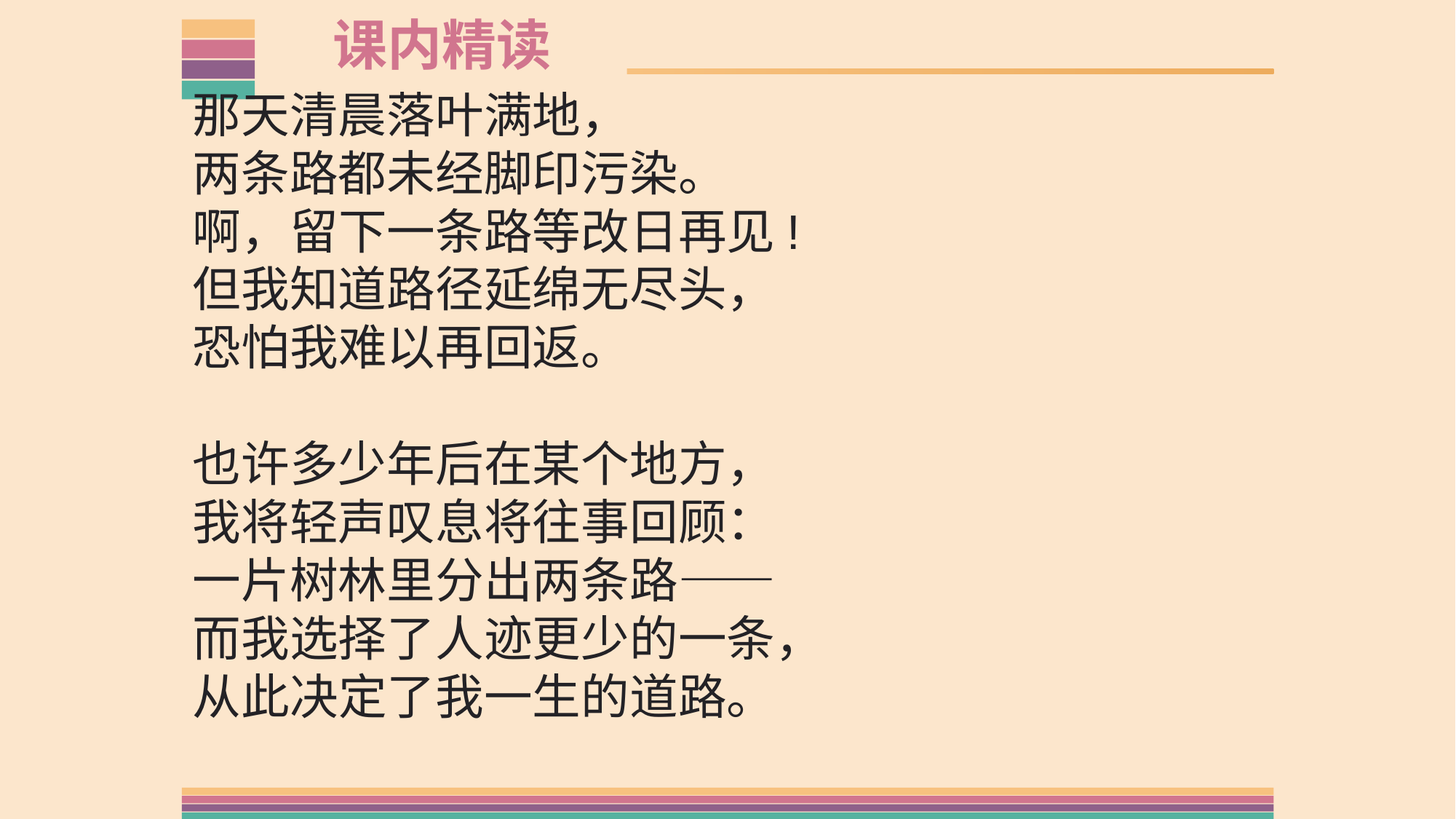

课内精读

那天清晨落叶满地，
两条路都未经脚印污染。
啊，留下一条路等改日再见!
但我知道路径延绵无尽头，
恐怕我难以再回返。

也许多少年后在某个地方，
我将轻声叹息将往事回顾：
一片树林里分出两条路——
而我选择了人迹更少的一条，
从此决定了我一生的道路。